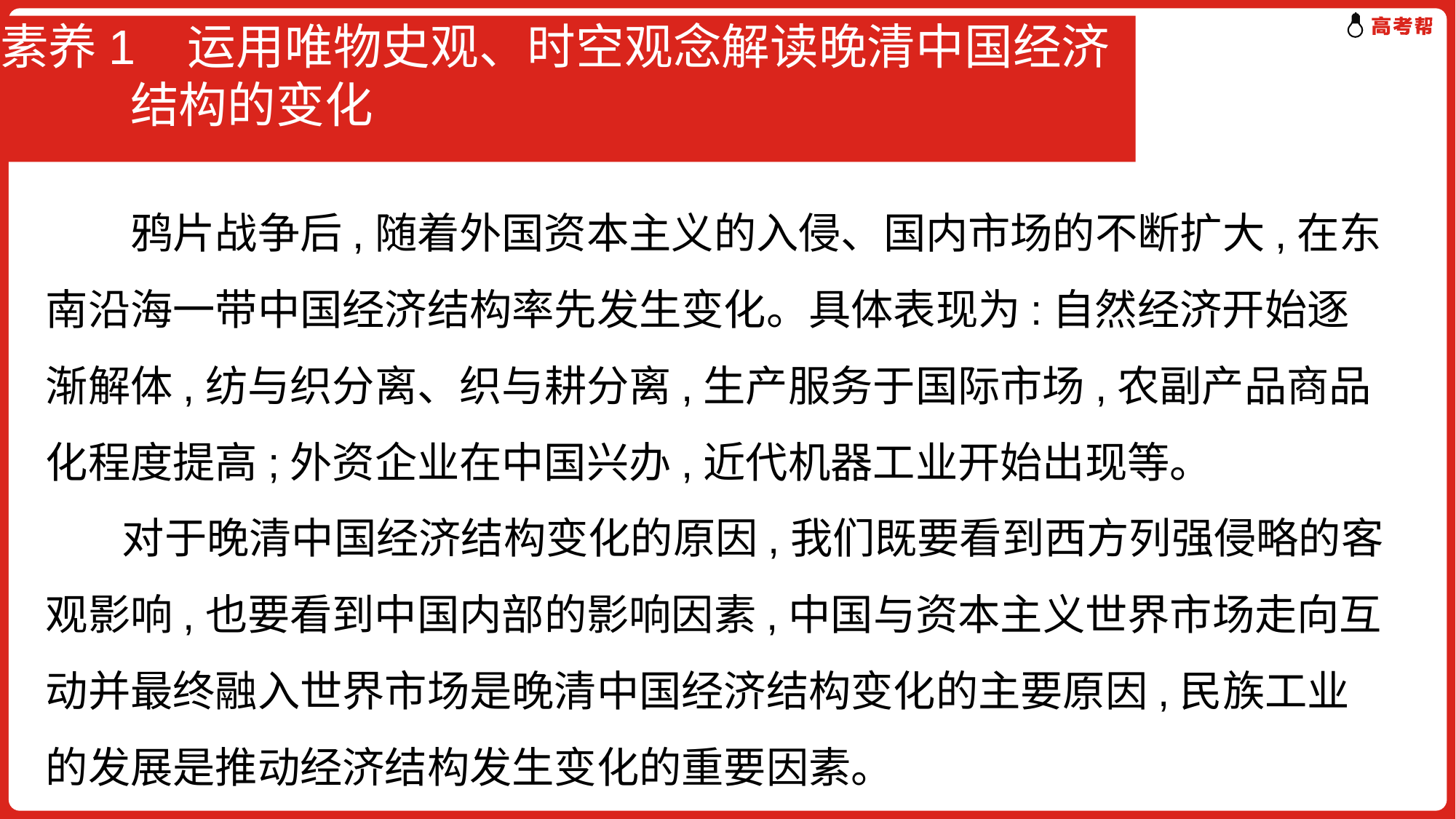

# 素养1   运用唯物史观、时空观念解读晚清中国经济 结构的变化
　　鸦片战争后,随着外国资本主义的入侵、国内市场的不断扩大,在东南沿海一带中国经济结构率先发生变化。具体表现为:自然经济开始逐渐解体,纺与织分离、织与耕分离,生产服务于国际市场,农副产品商品化程度提高;外资企业在中国兴办,近代机器工业开始出现等。
       对于晚清中国经济结构变化的原因,我们既要看到西方列强侵略的客观影响,也要看到中国内部的影响因素,中国与资本主义世界市场走向互动并最终融入世界市场是晚清中国经济结构变化的主要原因,民族工业的发展是推动经济结构发生变化的重要因素。